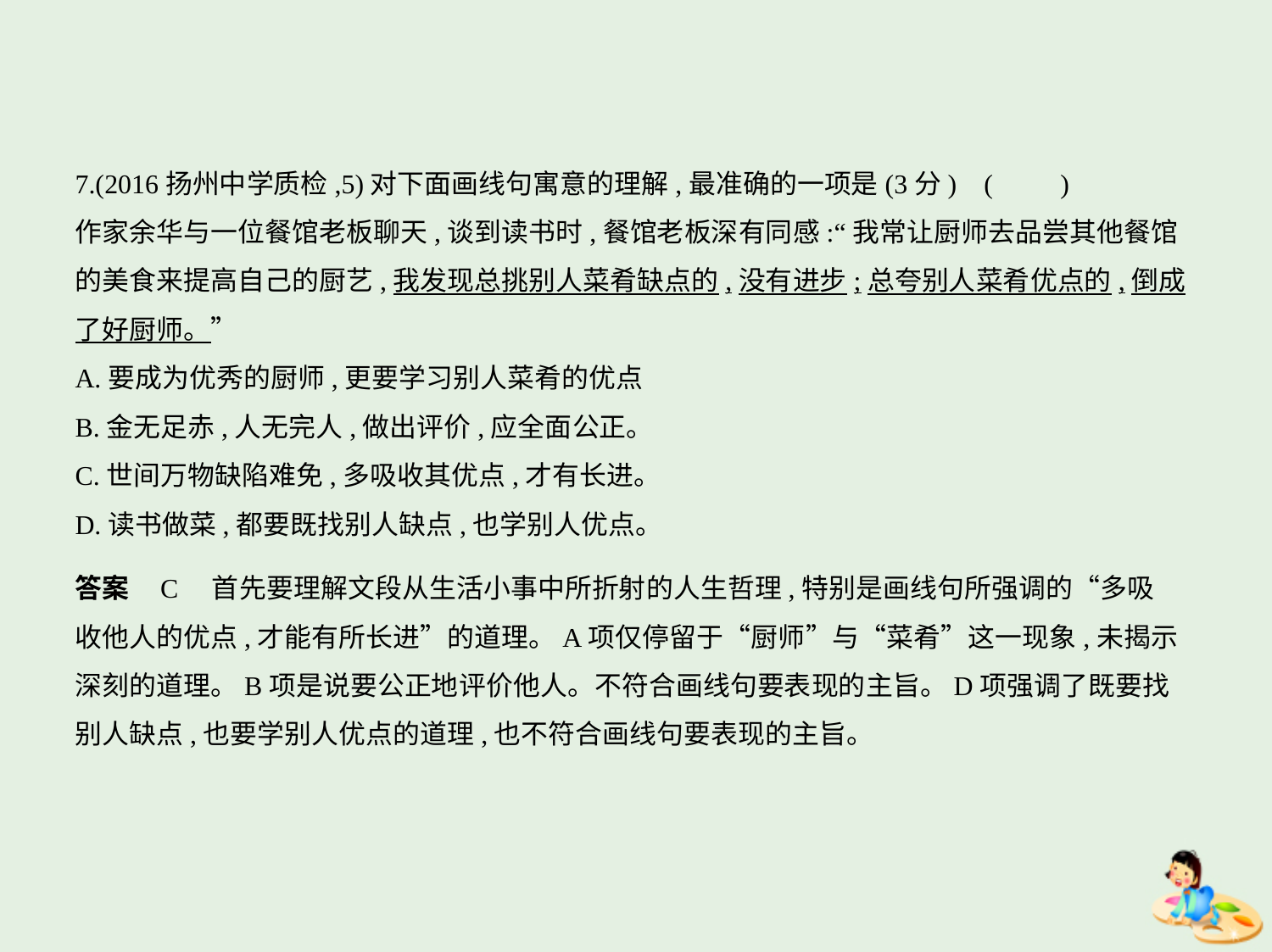

7.(2016扬州中学质检,5)对下面画线句寓意的理解,最准确的一项是(3分) (　　)
作家余华与一位餐馆老板聊天,谈到读书时,餐馆老板深有同感:“我常让厨师去品尝其他餐馆
的美食来提高自己的厨艺,我发现总挑别人菜肴缺点的,没有进步;总夸别人菜肴优点的,倒成
了好厨师。”
A.要成为优秀的厨师,更要学习别人菜肴的优点
B.金无足赤,人无完人,做出评价,应全面公正。
C.世间万物缺陷难免,多吸收其优点,才有长进。
D.读书做菜,都要既找别人缺点,也学别人优点。
答案    C　首先要理解文段从生活小事中所折射的人生哲理,特别是画线句所强调的“多吸
收他人的优点,才能有所长进”的道理。A项仅停留于“厨师”与“菜肴”这一现象,未揭示
深刻的道理。B项是说要公正地评价他人。不符合画线句要表现的主旨。D项强调了既要找
别人缺点,也要学别人优点的道理,也不符合画线句要表现的主旨。